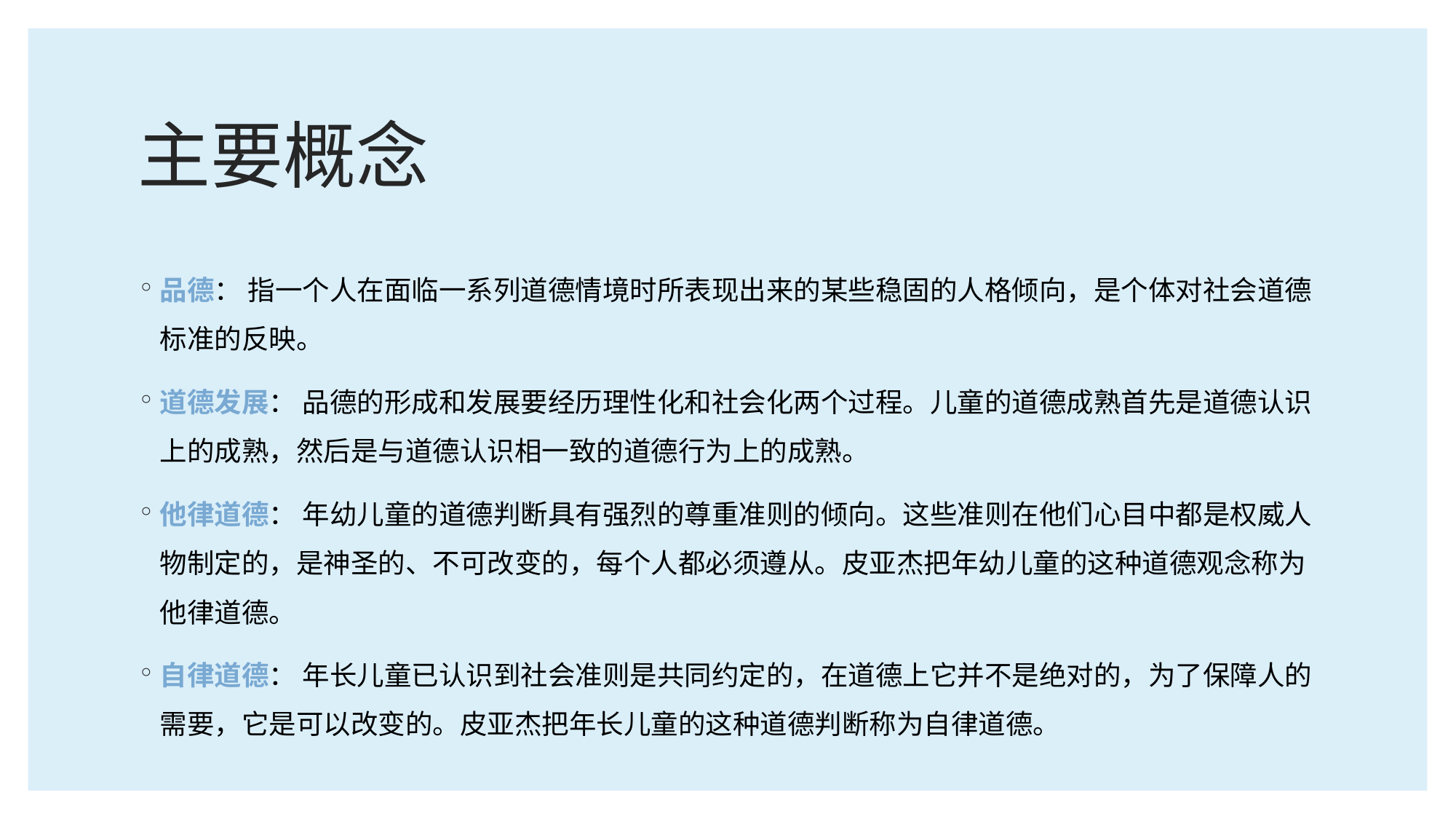

# 主要概念
品德： 指一个人在面临一系列道德情境时所表现出来的某些稳固的人格倾向，是个体对社会道德标准的反映。
道德发展： 品德的形成和发展要经历理性化和社会化两个过程。儿童的道德成熟首先是道德认识上的成熟，然后是与道德认识相一致的道德行为上的成熟。
他律道德： 年幼儿童的道德判断具有强烈的尊重准则的倾向。这些准则在他们心目中都是权威人物制定的，是神圣的、不可改变的，每个人都必须遵从。皮亚杰把年幼儿童的这种道德观念称为他律道德。
自律道德： 年长儿童已认识到社会准则是共同约定的，在道德上它并不是绝对的，为了保障人的需要，它是可以改变的。皮亚杰把年长儿童的这种道德判断称为自律道德。